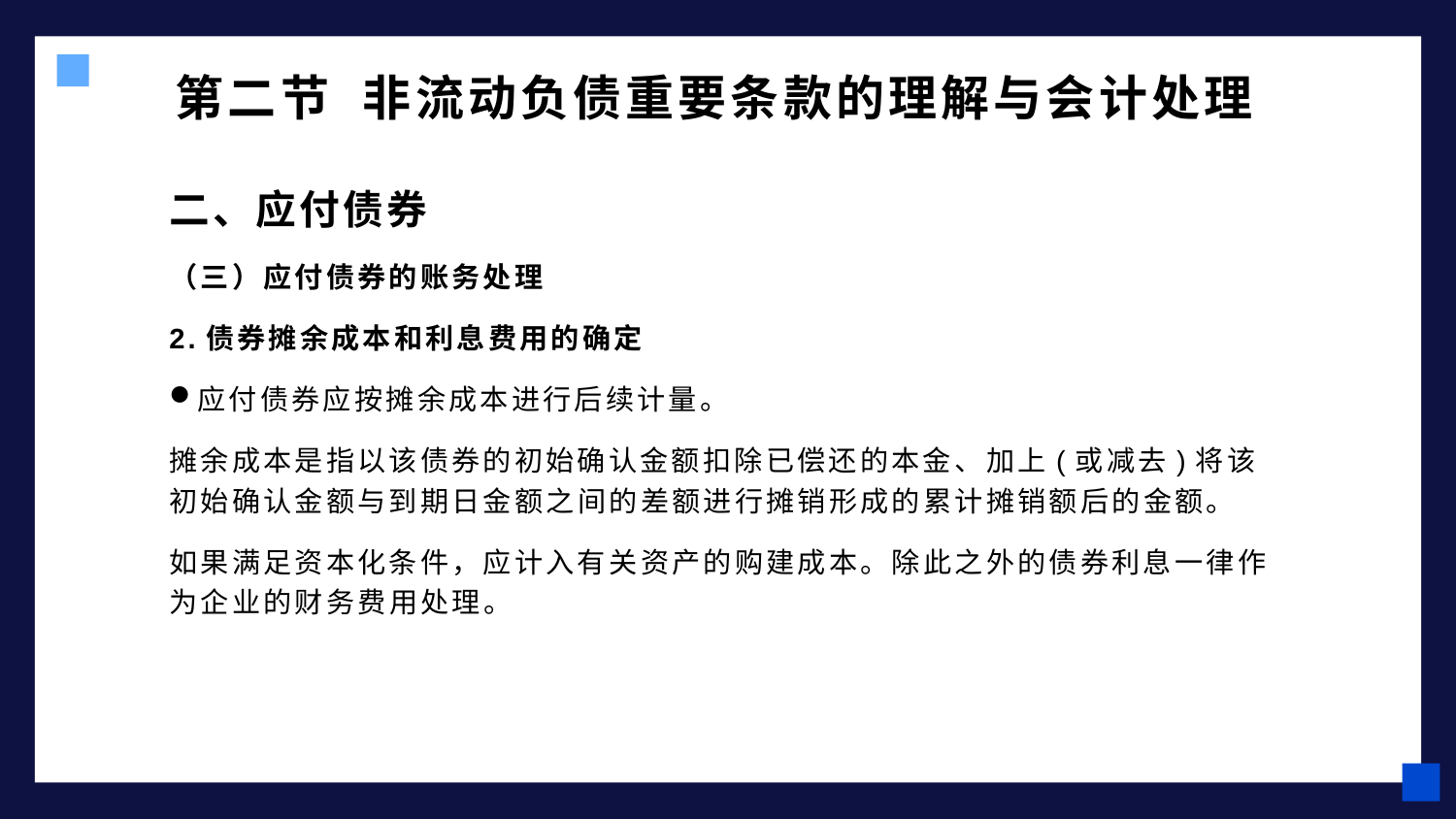

# 第二节  非流动负债重要条款的理解与会计处理
二、应付债券
（三）应付债券的账务处理
2.债券摊余成本和利息费用的确定
应付债券应按摊余成本进行后续计量。
摊余成本是指以该债券的初始确认金额扣除已偿还的本金、加上(或减去)将该初始确认金额与到期日金额之间的差额进行摊销形成的累计摊销额后的金额。
如果满足资本化条件，应计入有关资产的购建成本。除此之外的债券利息一律作为企业的财务费用处理。